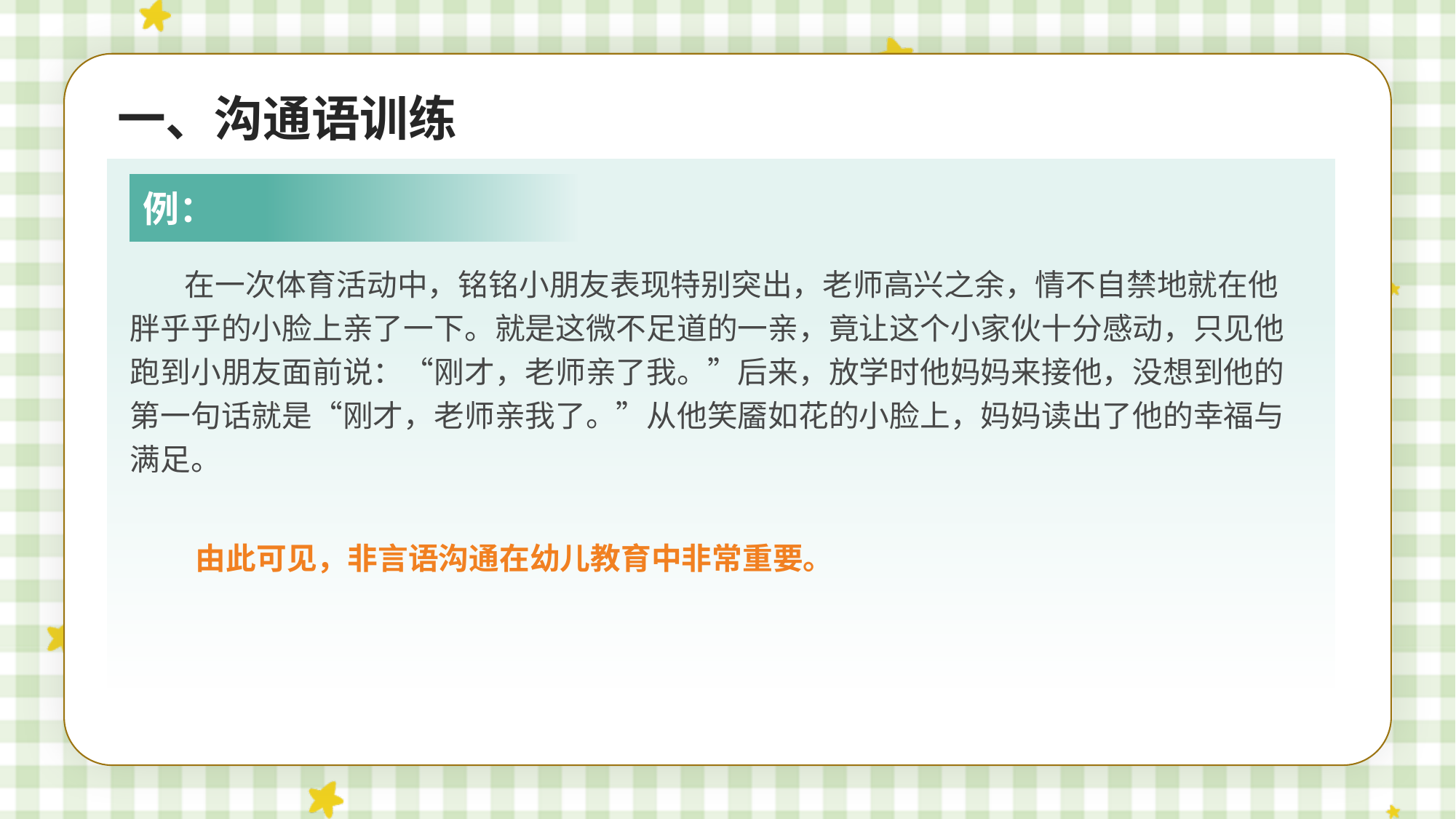

一、沟通语训练

例：
在一次体育活动中，铭铭小朋友表现特别突出，老师高兴之余，情不自禁地就在他胖乎乎的小脸上亲了一下。就是这微不足道的一亲，竟让这个小家伙十分感动，只见他跑到小朋友面前说：“刚才，老师亲了我。”后来，放学时他妈妈来接他，没想到他的第一句话就是“刚才，老师亲我了。”从他笑靥如花的小脸上，妈妈读出了他的幸福与满足。
由此可见，非言语沟通在幼儿教育中非常重要。